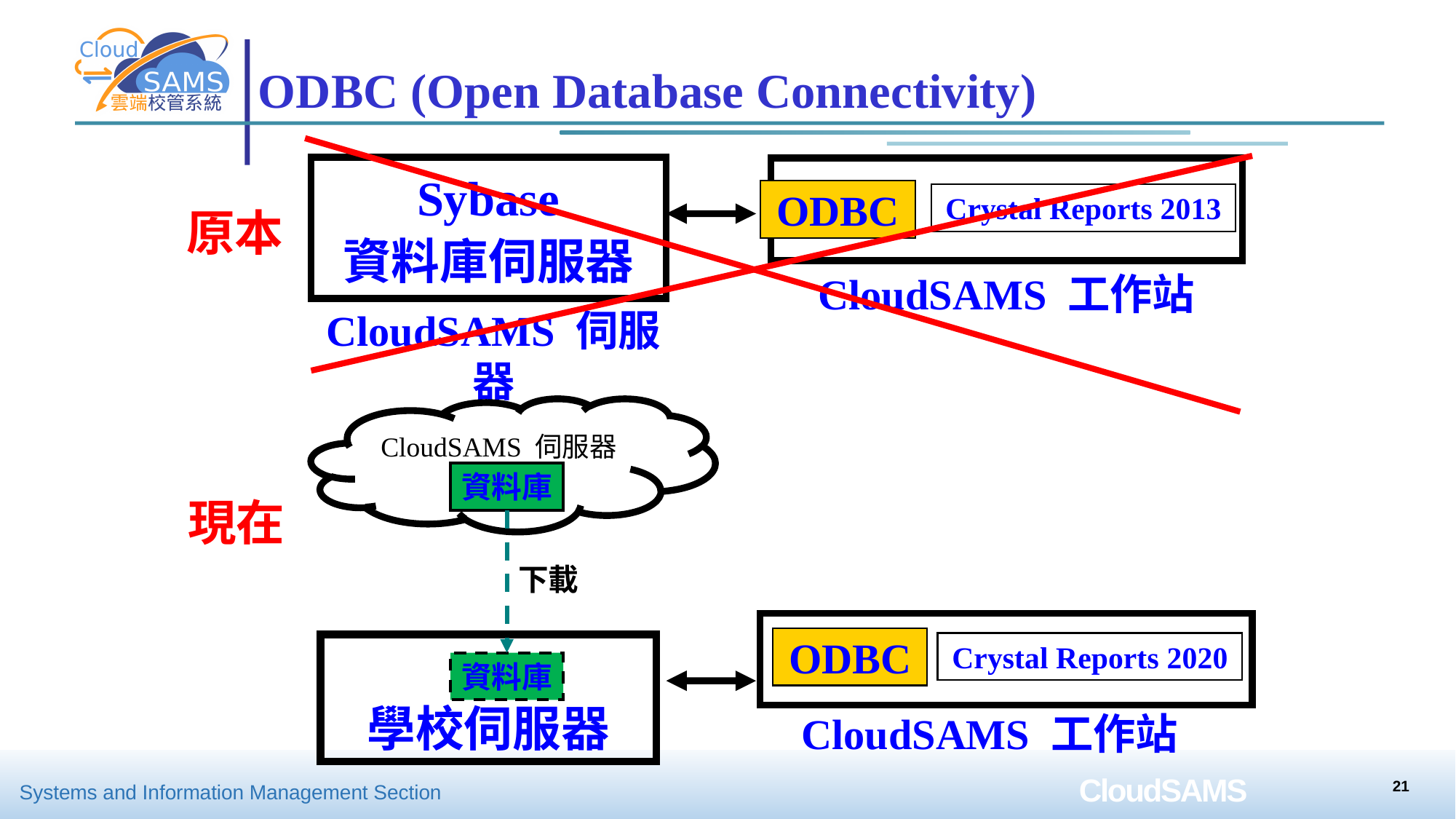

# ODBC (Open Database Connectivity)
Sybase
資料庫伺服器

ODBC
Crystal Reports 2013

CloudSAMS 工作站
原本
CloudSAMS 伺服器
CloudSAMS 伺服器
資料庫
現在
下載

ODBC
Crystal Reports 2020
學校伺服器
資料庫

CloudSAMS 工作站
21